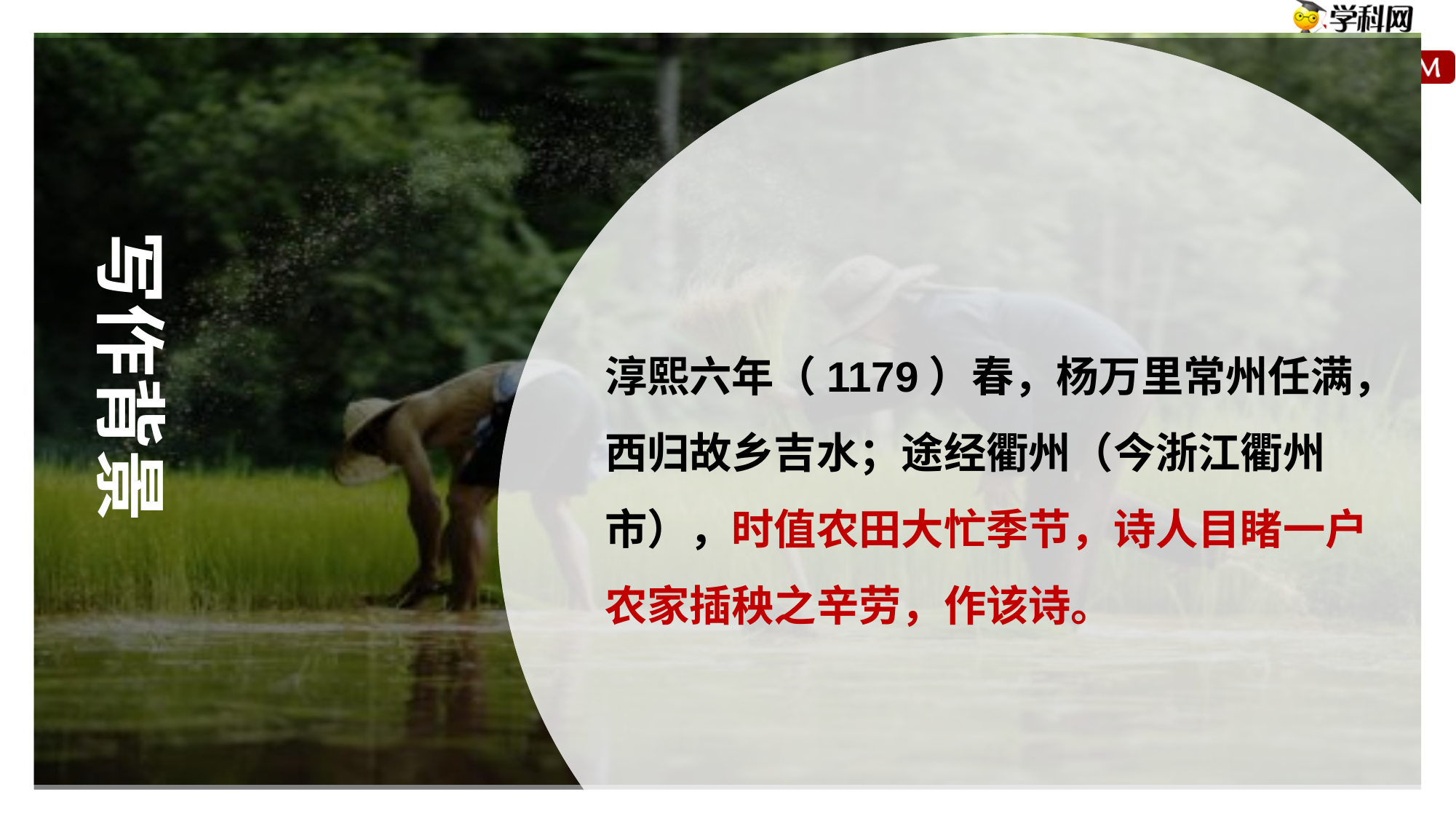

写作背景

淳熙六年（1179）春，杨万里常州任满，西归故乡吉水；途经衢州（今浙江衢州市），时值农田大忙季节，诗人目睹一户农家插秧之辛劳，作该诗。